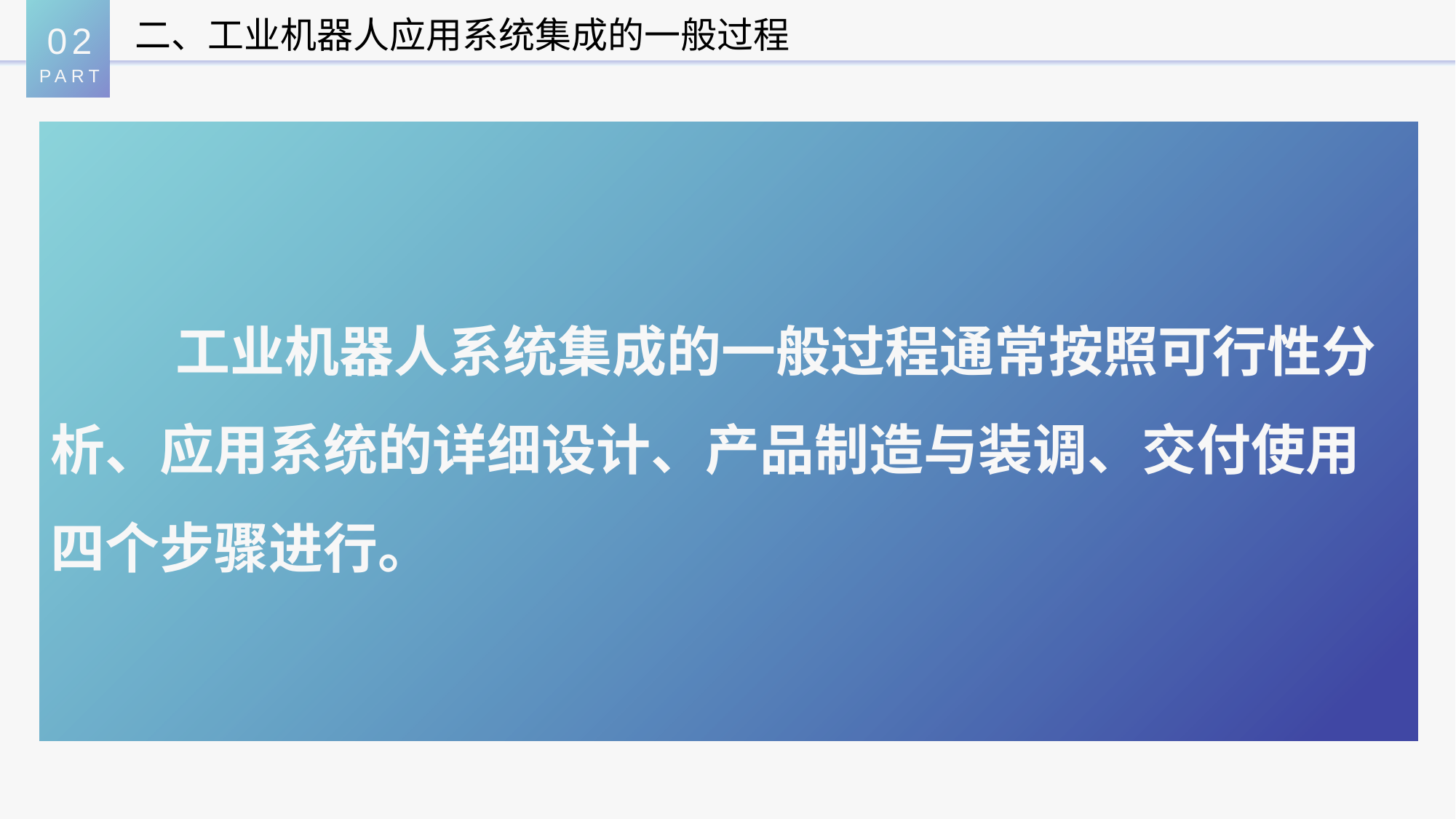

02
PART
二、工业机器人应用系统集成的一般过程

         工业机器人系统集成的一般过程通常按照可行性分析、应用系统的详细设计、产品制造与装调、交付使用四个步骤进行。